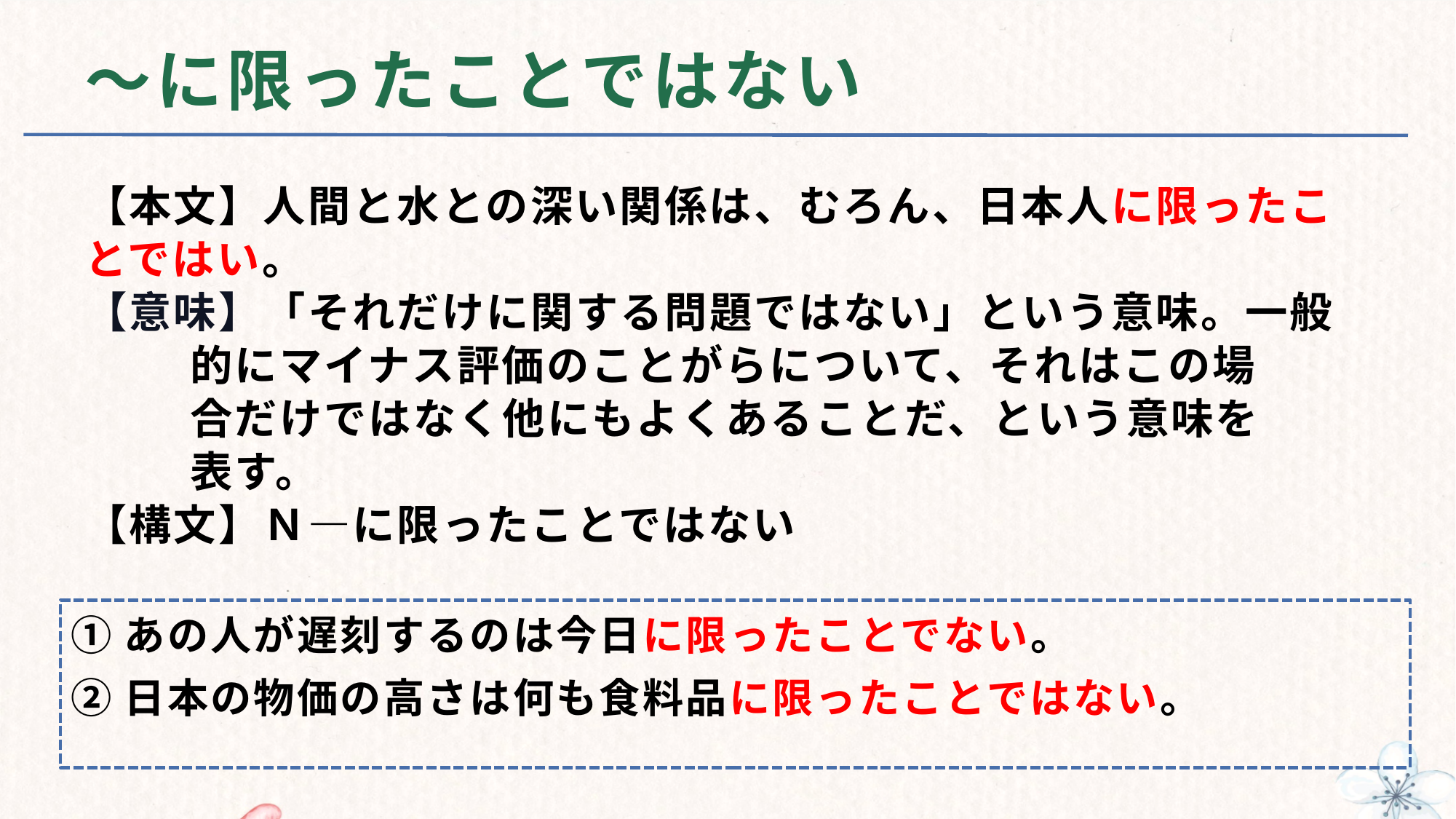

# ～に限ったことではない
【本文】人間と水との深い関係は、むろん、日本人に限ったことではい。
【意味】「それだけに関する問題ではない」という意味。一般
        的にマイナス評価のことがらについて、それはこの場
        合だけではなく他にもよくあることだ、という意味を
        表す。
【構文】Ｎ—に限ったことではない
①あの人が遅刻するのは今日に限ったことでない。
②日本の物価の高さは何も食料品に限ったことではない。